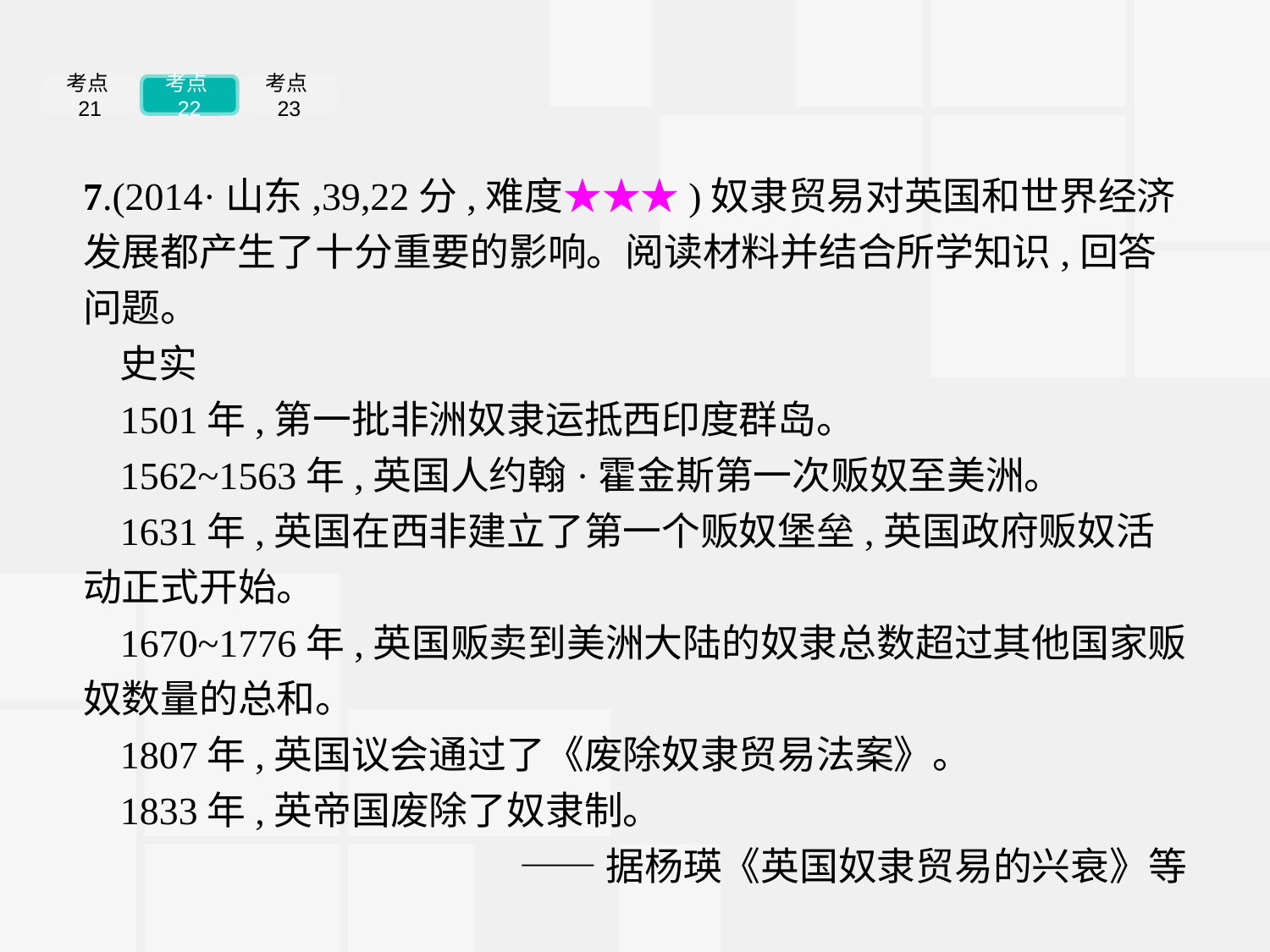

考点21
考点22
考点23
7.(2014·山东,39,22分,难度★★★)奴隶贸易对英国和世界经济发展都产生了十分重要的影响。阅读材料并结合所学知识,回答问题。
史实
1501年,第一批非洲奴隶运抵西印度群岛。
1562~1563年,英国人约翰·霍金斯第一次贩奴至美洲。
1631年,英国在西非建立了第一个贩奴堡垒,英国政府贩奴活动正式开始。
1670~1776年,英国贩卖到美洲大陆的奴隶总数超过其他国家贩奴数量的总和。
1807年,英国议会通过了《废除奴隶贸易法案》。
1833年,英帝国废除了奴隶制。
——据杨瑛《英国奴隶贸易的兴衰》等